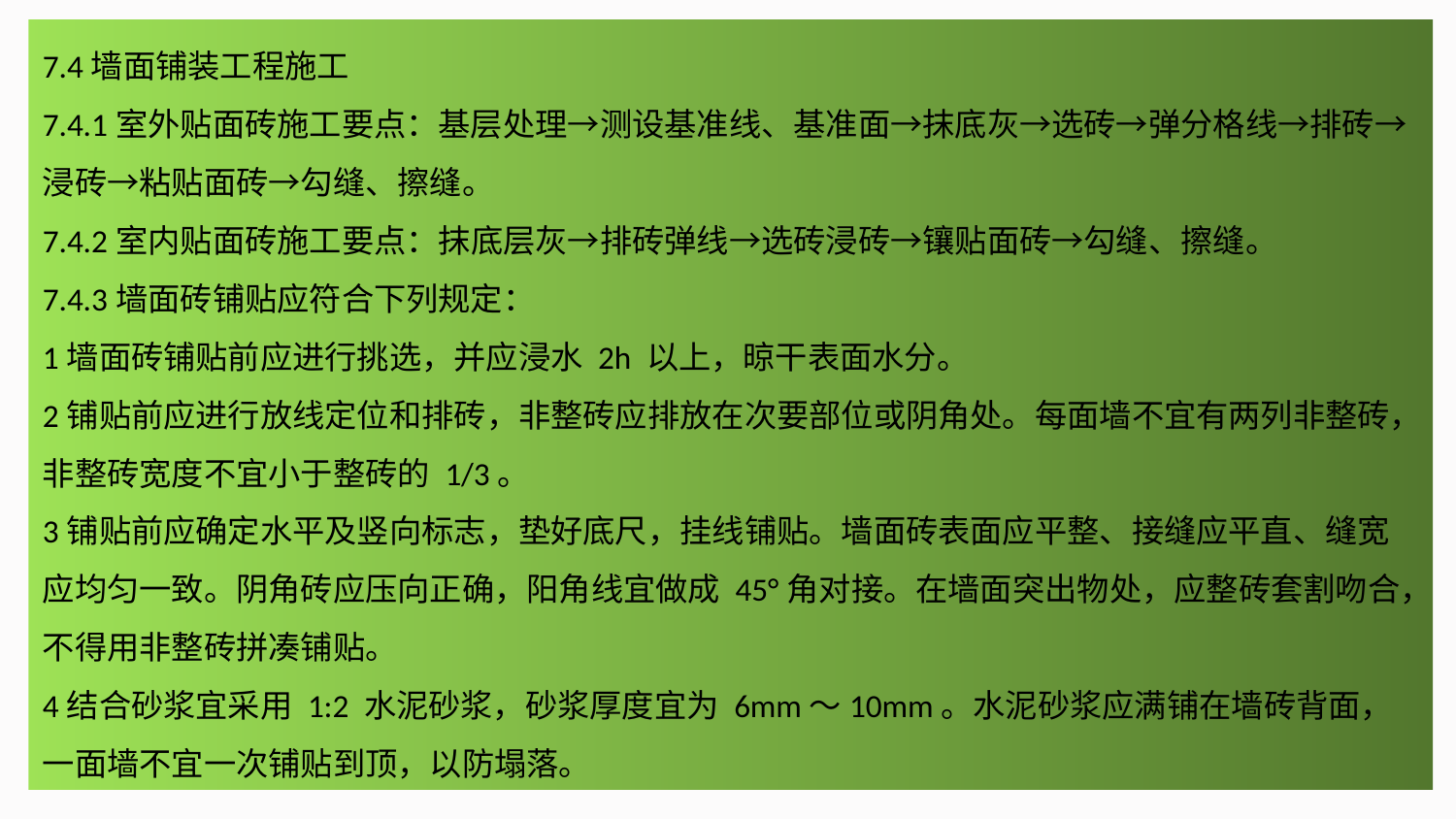

7.4墙面铺装工程施工
7.4.1室外贴面砖施工要点：基层处理→测设基准线、基准面→抹底灰→选砖→弹分格线→排砖→浸砖→粘贴面砖→勾缝、擦缝。
7.4.2室内贴面砖施工要点：抹底层灰→排砖弹线→选砖浸砖→镶贴面砖→勾缝、擦缝。
7.4.3墙面砖铺贴应符合下列规定：
1墙面砖铺贴前应进行挑选，并应浸水 2h 以上，晾干表面水分。
2铺贴前应进行放线定位和排砖，非整砖应排放在次要部位或阴角处。每面墙不宜有两列非整砖，非整砖宽度不宜小于整砖的 1/3。
3铺贴前应确定水平及竖向标志，垫好底尺，挂线铺贴。墙面砖表面应平整、接缝应平直、缝宽应均匀一致。阴角砖应压向正确，阳角线宜做成 45°角对接。在墙面突出物处，应整砖套割吻合，不得用非整砖拼凑铺贴。
4结合砂浆宜采用 1:2 水泥砂浆，砂浆厚度宜为 6mm～10mm。水泥砂浆应满铺在墙砖背面，一面墙不宜一次铺贴到顶，以防塌落。